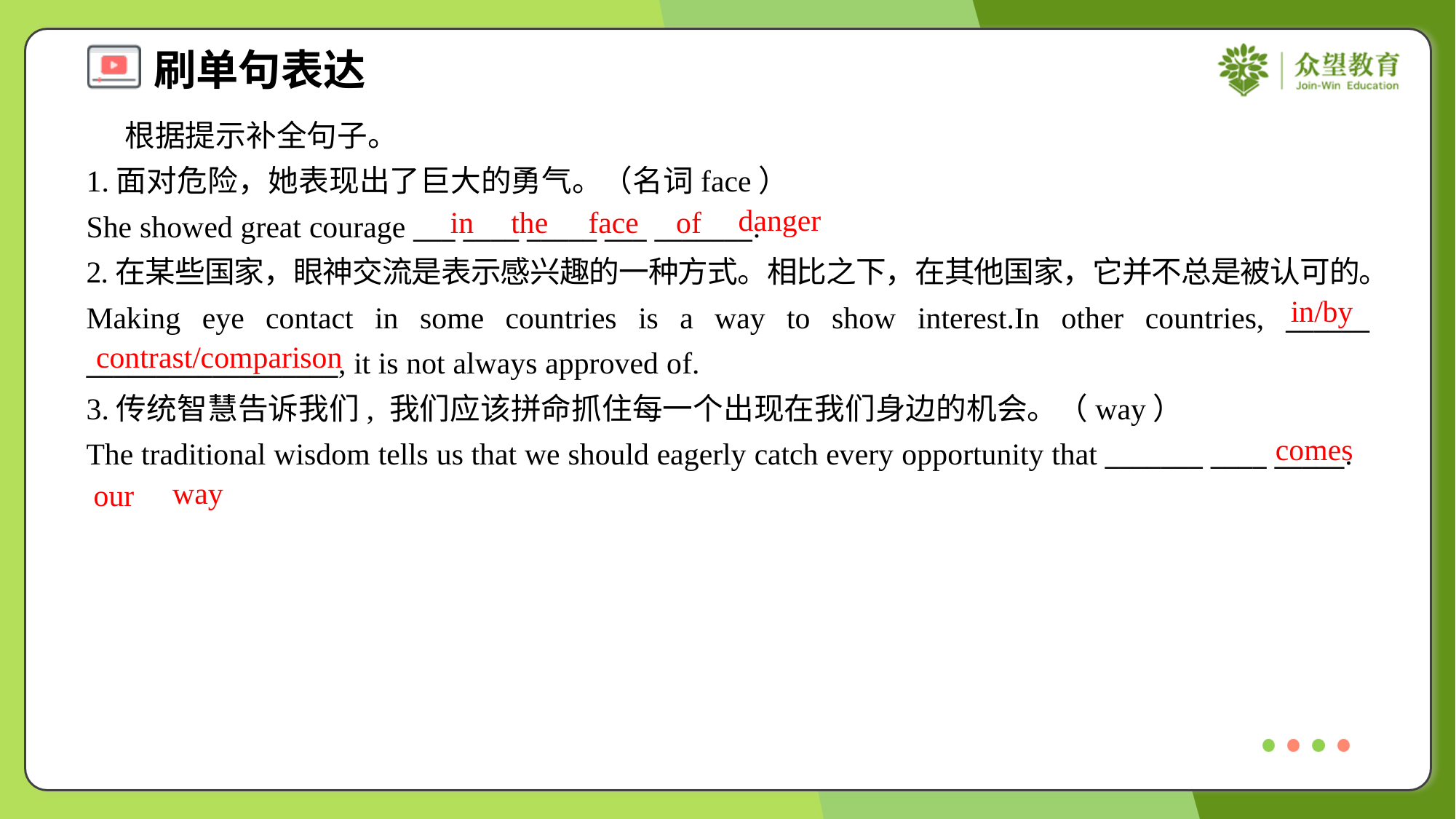

根据提示补全句子。
1.面对危险，她表现出了巨大的勇气。（名词face）
She showed great courage ___ ____ _____ ___ _______.
danger
in
the
face
of
2.在某些国家，眼神交流是表示感兴趣的一种方式。相比之下，在其他国家，它并不总是被认可的。
Making eye contact in some countries is a way to show interest.In other countries, ______ __________________, it is not always approved of.
in/by
contrast/comparison
3.传统智慧告诉我们, 我们应该拼命抓住每一个出现在我们身边的机会。（way）
The traditional wisdom tells us that we should eagerly catch every opportunity that _______ ____ _____.
comes
way
our